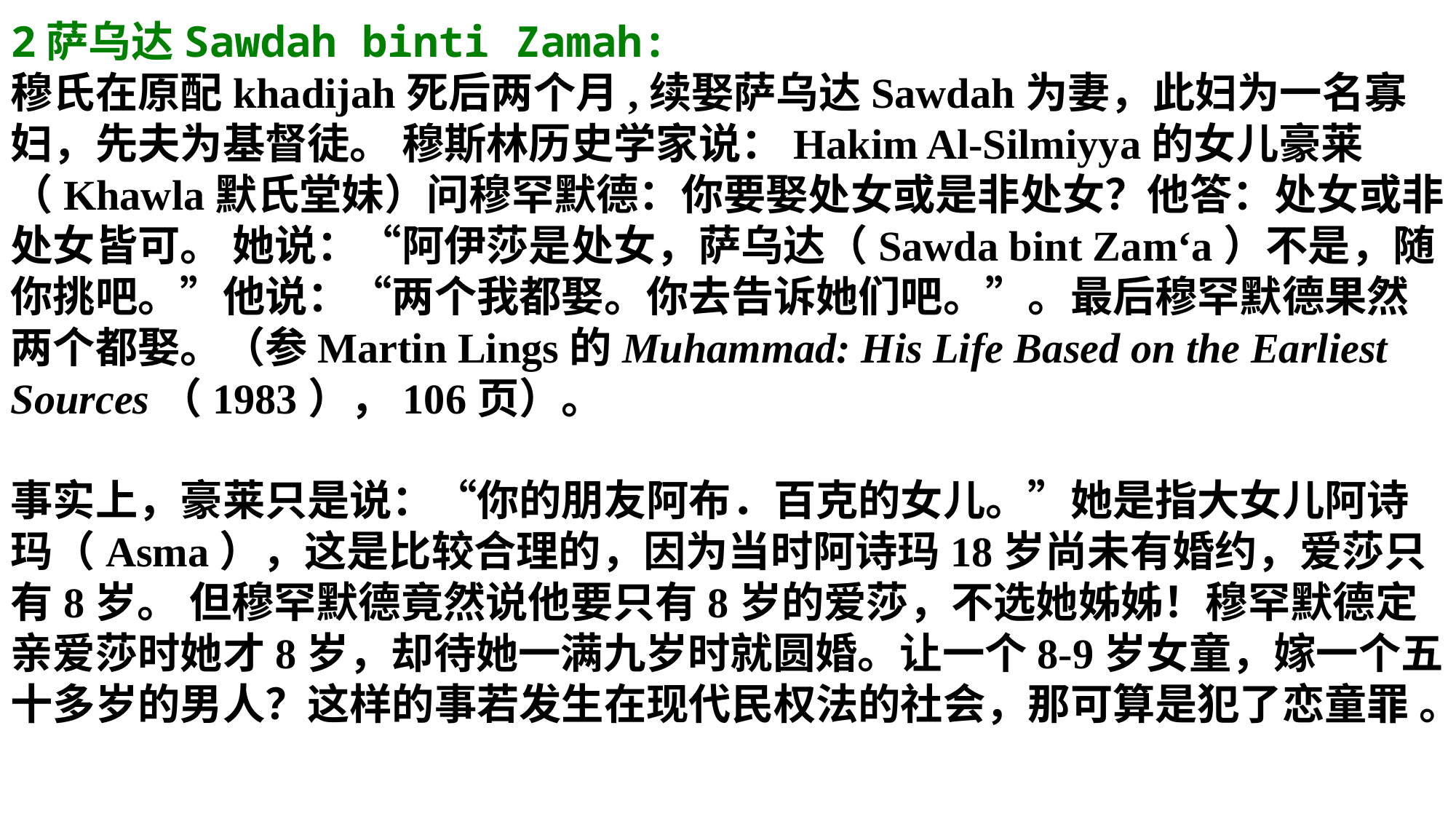

2萨乌达Sawdah binti Zamah:
穆氏在原配khadijah死后两个月,续娶萨乌达Sawdah为妻，此妇为一名寡妇，先夫为基督徒。 穆斯林历史学家说：Hakim Al-Silmiyya的女儿豪莱（Khawla默氏堂妹）问穆罕默德：你要娶处女或是非处女？他答：处女或非处女皆可。 她说：“阿伊莎是处女，萨乌达（Sawda bint Zam‘a）不是，随你挑吧。”他说：“两个我都娶。你去告诉她们吧。”。最后穆罕默德果然两个都娶。（参Martin Lings的Muhammad: His Life Based on the Earliest Sources（1983），106页）。

事实上，豪莱只是说：“你的朋友阿布．百克的女儿。”她是指大女儿阿诗玛（Asma），这是比较合理的，因为当时阿诗玛18岁尚未有婚约，爱莎只有8岁。 但穆罕默德竟然说他要只有8岁的爱莎，不选她姊姊！穆罕默德定亲爱莎时她才8岁，却待她一满九岁时就圆婚。让一个8-9岁女童，嫁一个五十多岁的男人？这样的事若发生在现代民权法的社会，那可算是犯了恋童罪 。